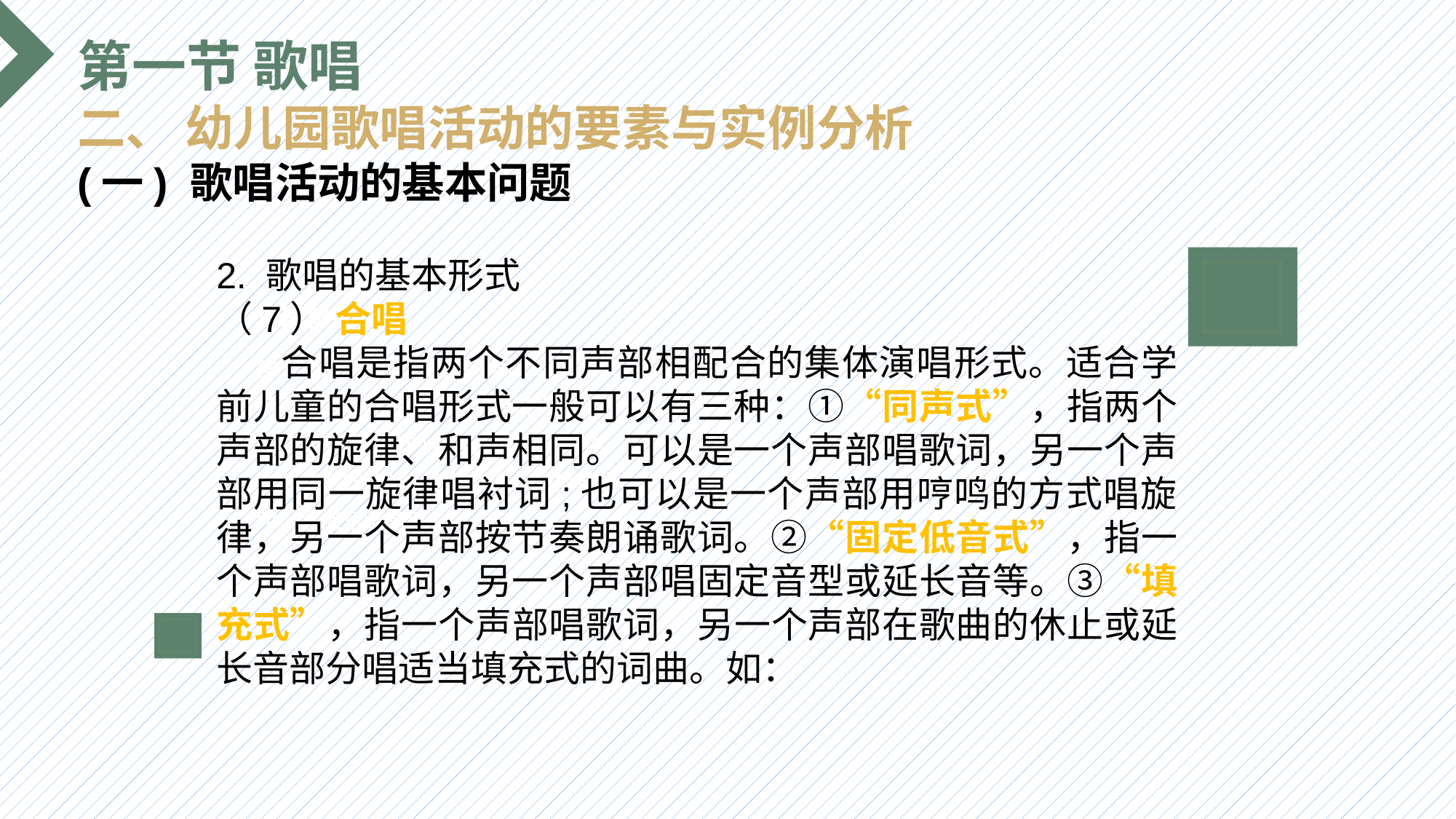

第一节 歌唱
二、 幼儿园歌唱活动的要素与实例分析
(一) 歌唱活动的基本问题

2. 歌唱的基本形式
（7） 合唱
      合唱是指两个不同声部相配合的集体演唱形式。适合学前儿童的合唱形式一般可以有三种：①“同声式”，指两个声部的旋律、和声相同。可以是一个声部唱歌词，另一个声部用同一旋律唱衬词;也可以是一个声部用哼鸣的方式唱旋律，另一个声部按节奏朗诵歌词。②“固定低音式”，指一个声部唱歌词，另一个声部唱固定音型或延长音等。③“填充式”，指一个声部唱歌词，另一个声部在歌曲的休止或延长音部分唱适当填充式的词曲。如：

选题背景
输入您的内容，请简要说明，言简意赅即可输入您的内容，请简要说明，言简意赅即可输入您的内容，请简要说明，言简意赅即可输入您的内容，请简要说明，言简意赅即可